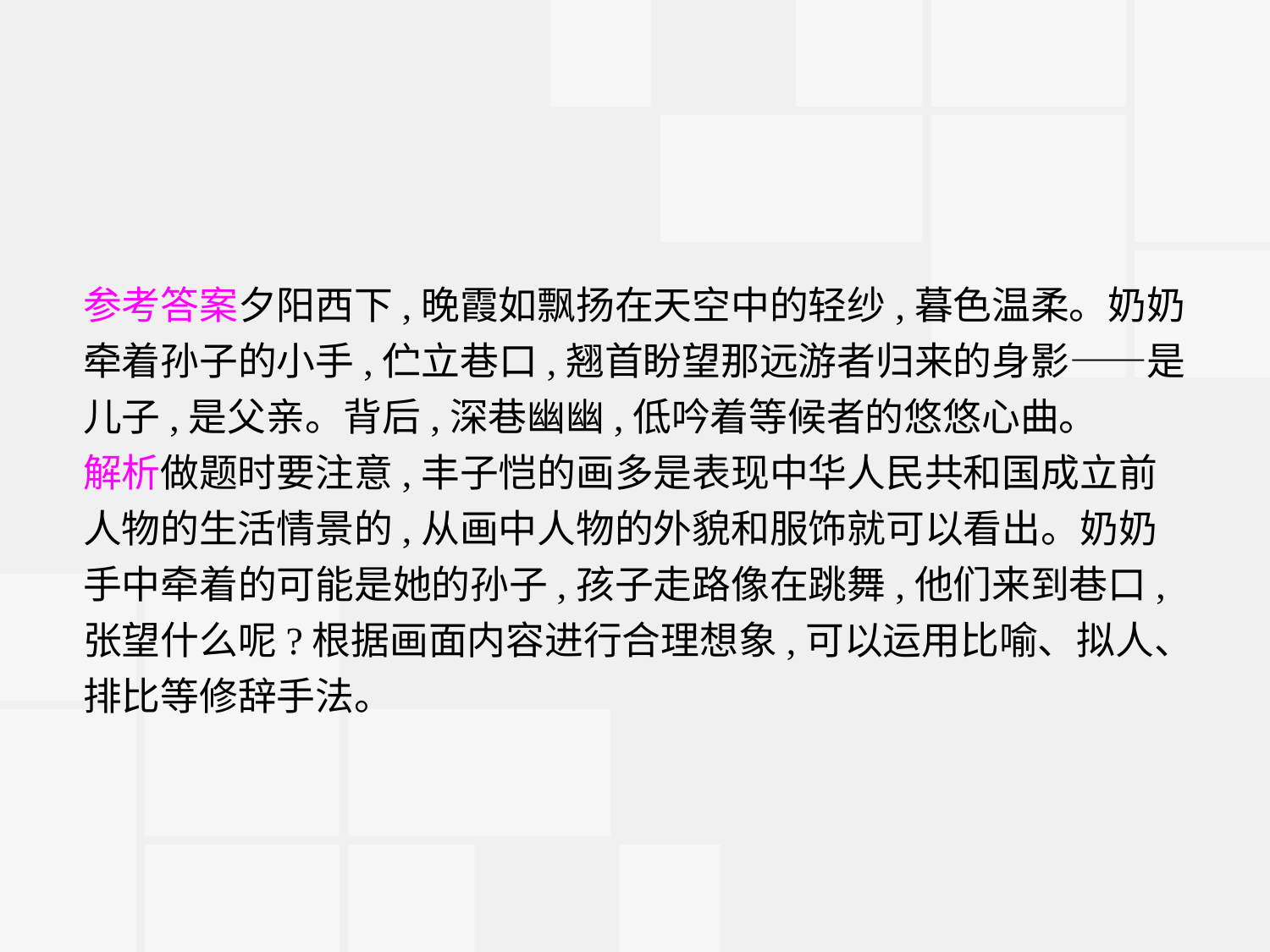

参考答案夕阳西下,晚霞如飘扬在天空中的轻纱,暮色温柔。奶奶牵着孙子的小手,伫立巷口,翘首盼望那远游者归来的身影——是儿子,是父亲。背后,深巷幽幽,低吟着等候者的悠悠心曲。
解析做题时要注意,丰子恺的画多是表现中华人民共和国成立前人物的生活情景的,从画中人物的外貌和服饰就可以看出。奶奶手中牵着的可能是她的孙子,孩子走路像在跳舞,他们来到巷口,张望什么呢?根据画面内容进行合理想象,可以运用比喻、拟人、排比等修辞手法。